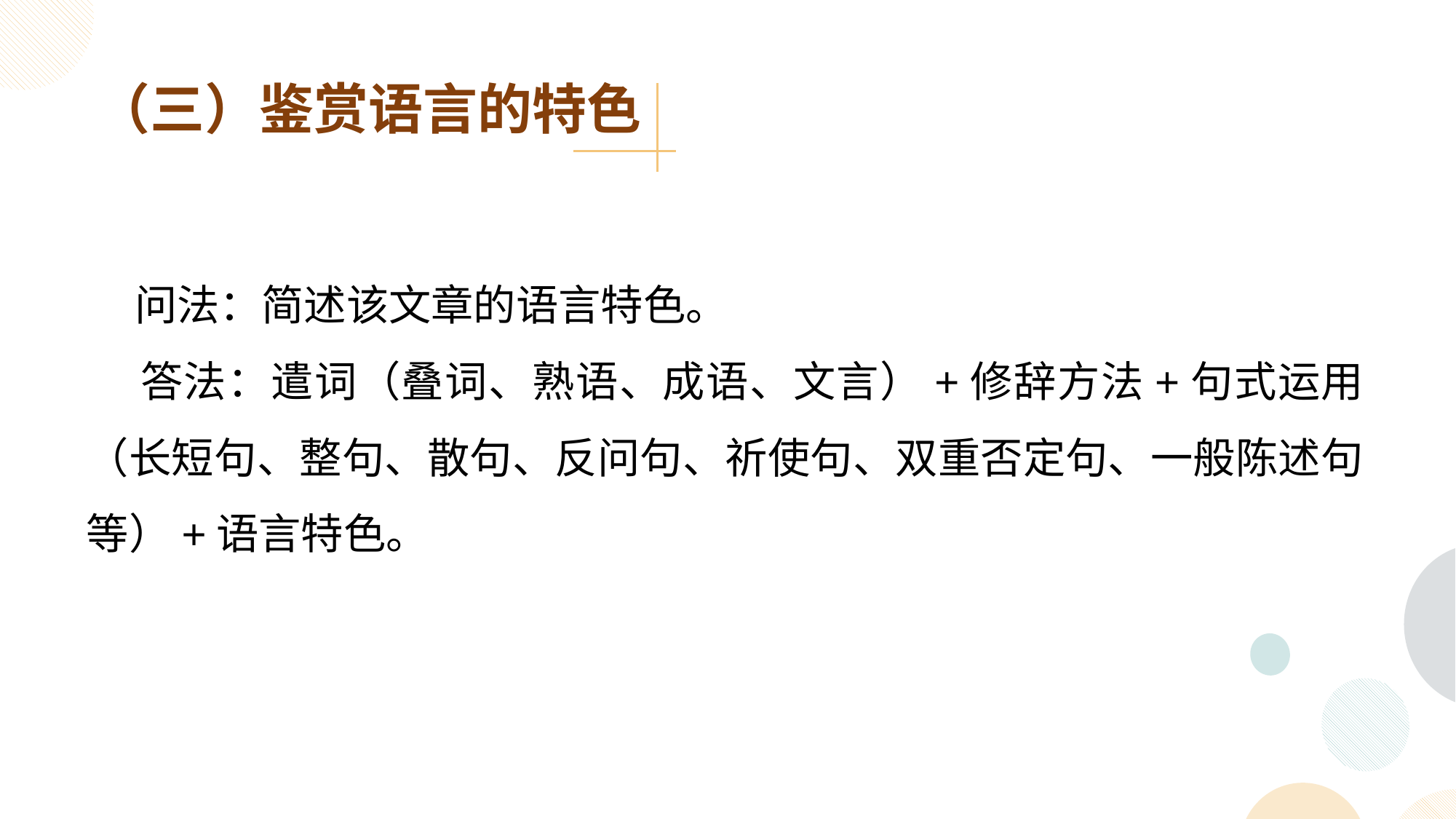

（三）鉴赏语言的特色
    问法：简述该文章的语言特色。
    答法：遣词（叠词、熟语、成语、文言）+修辞方法+句式运用（长短句、整句、散句、反问句、祈使句、双重否定句、一般陈述句等）+语言特色。